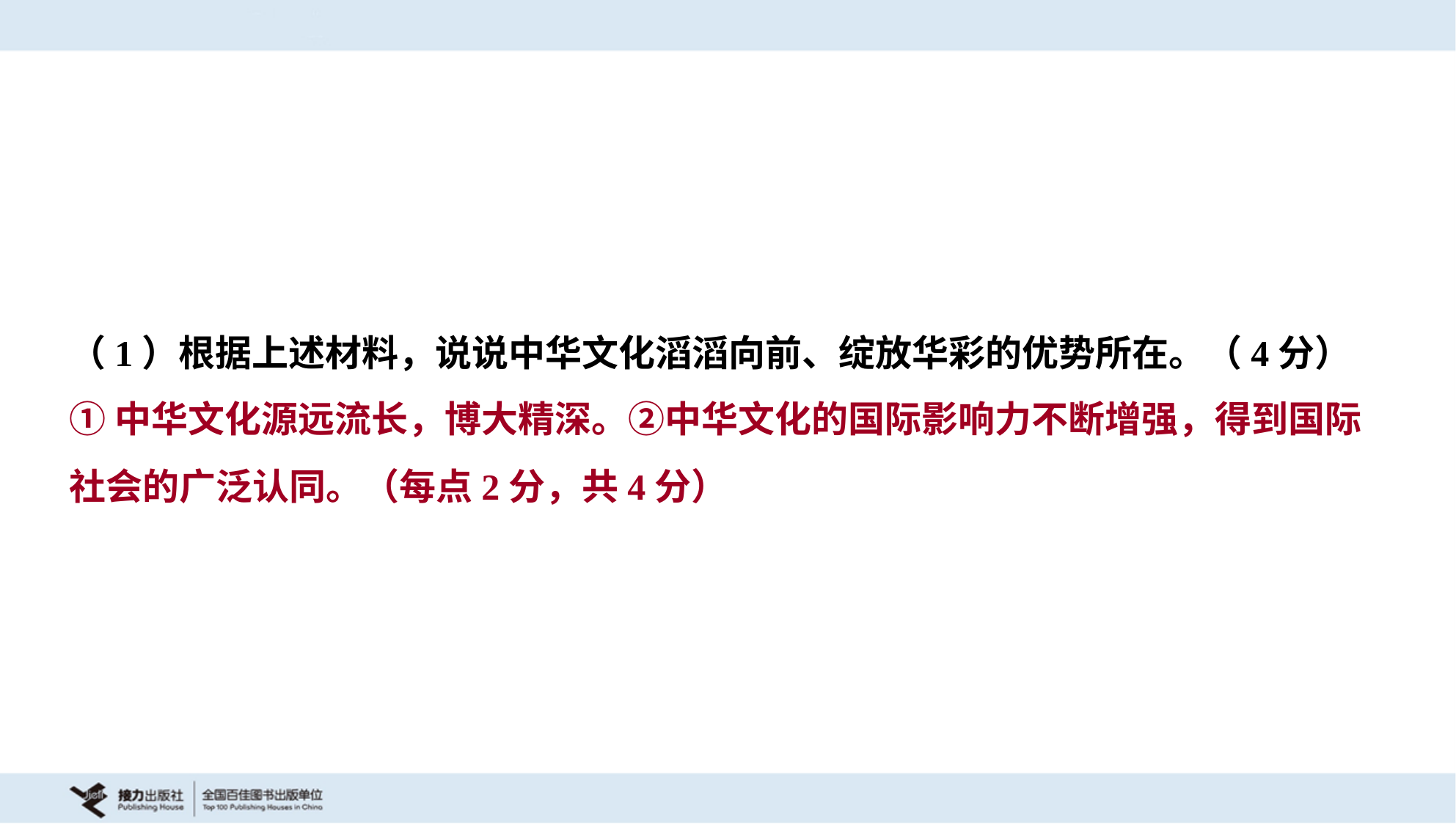

（1）根据上述材料，说说中华文化滔滔向前、绽放华彩的优势所在。（4分）
①中华文化源远流长，博大精深。②中华文化的国际影响力不断增强，得到国际
社会的广泛认同。（每点2分，共4分）